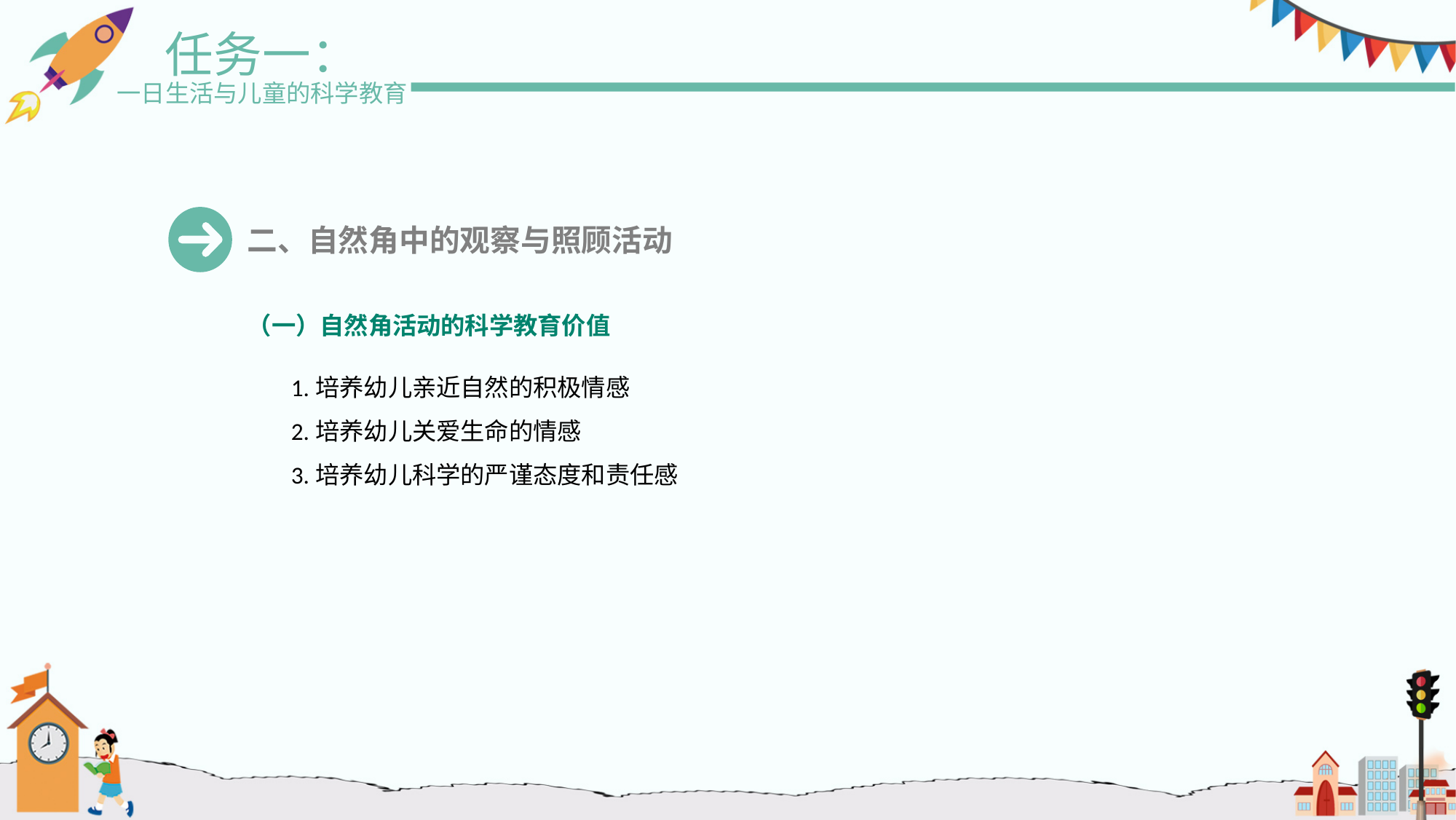

任务一：
一日生活与儿童的科学教育

二、自然角中的观察与照顾活动
（一）自然角活动的科学教育价值
        1.培养幼儿亲近自然的积极情感
        2.培养幼儿关爱生命的情感
        3.培养幼儿科学的严谨态度和责任感